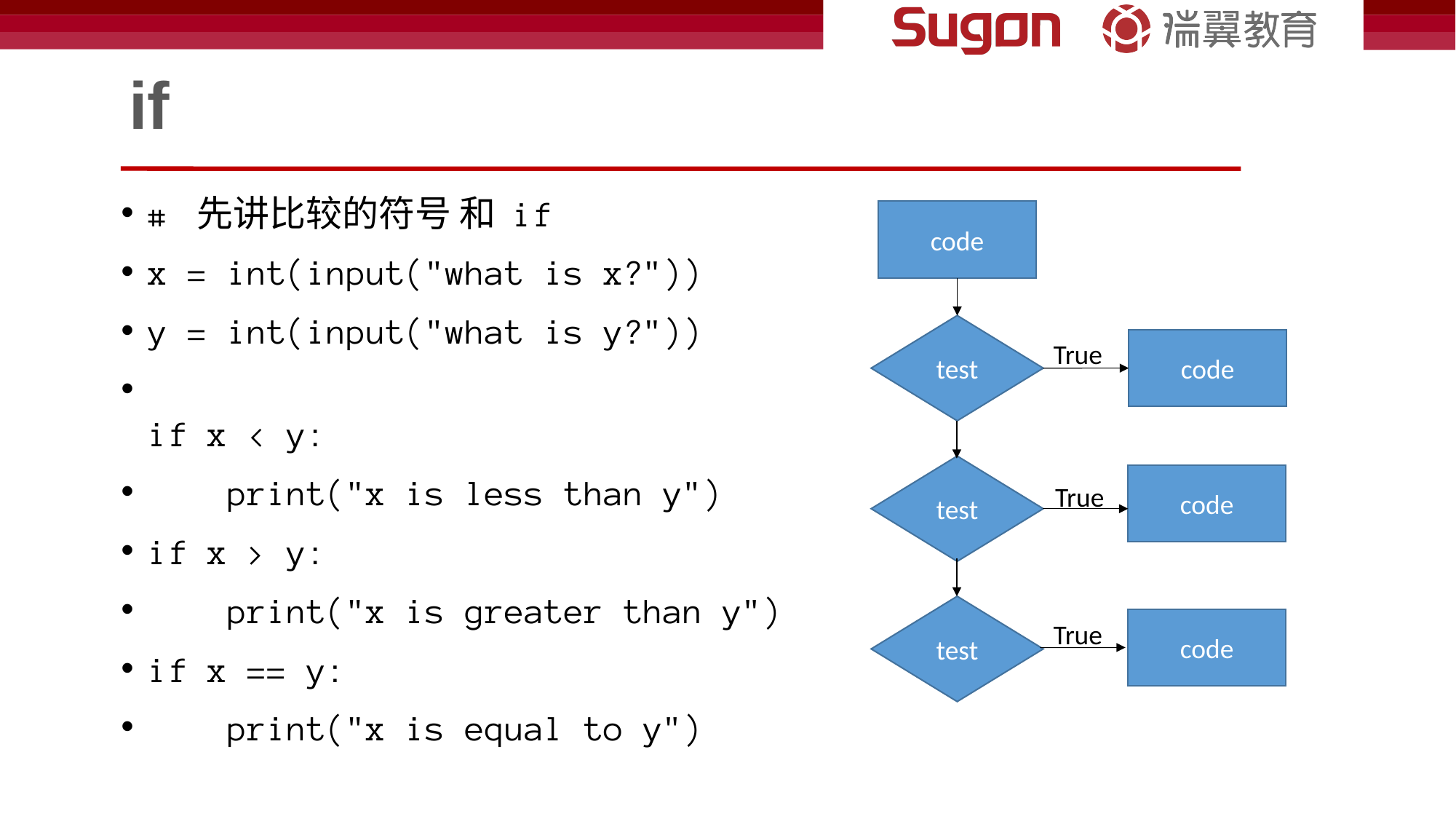

# if
# 先讲比较的符号 和 if
x = int(input("what is x?"))
y = int(input("what is y?"))
if x < y:
    print("x is less than y")
if x > y:
    print("x is greater than y")
if x == y:
    print("x is equal to y")

code
test
code
True
test
code
True
test
code
True